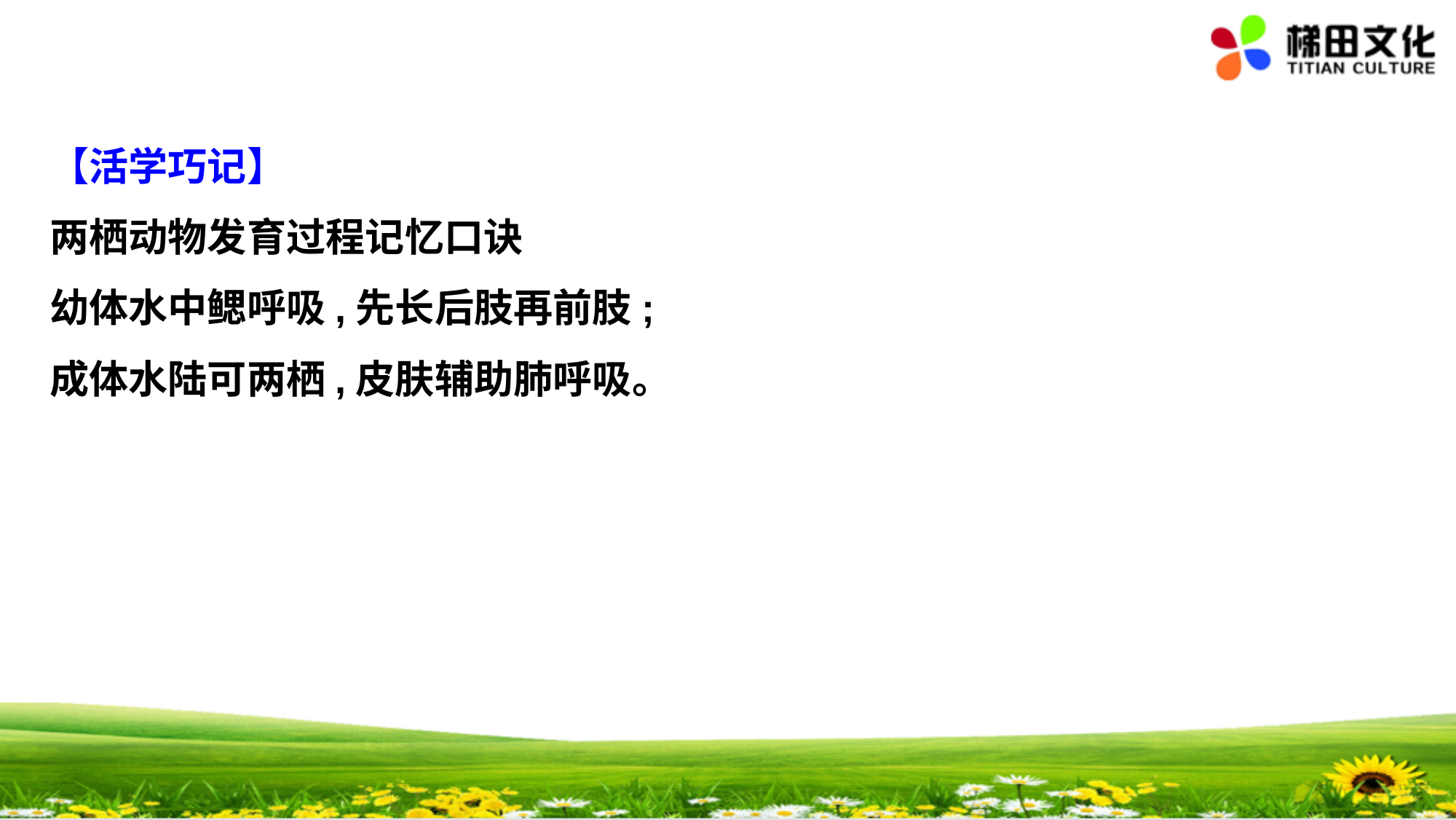

【活学巧记】
两栖动物发育过程记忆口诀
幼体水中鳃呼吸,先长后肢再前肢;
成体水陆可两栖,皮肤辅助肺呼吸。